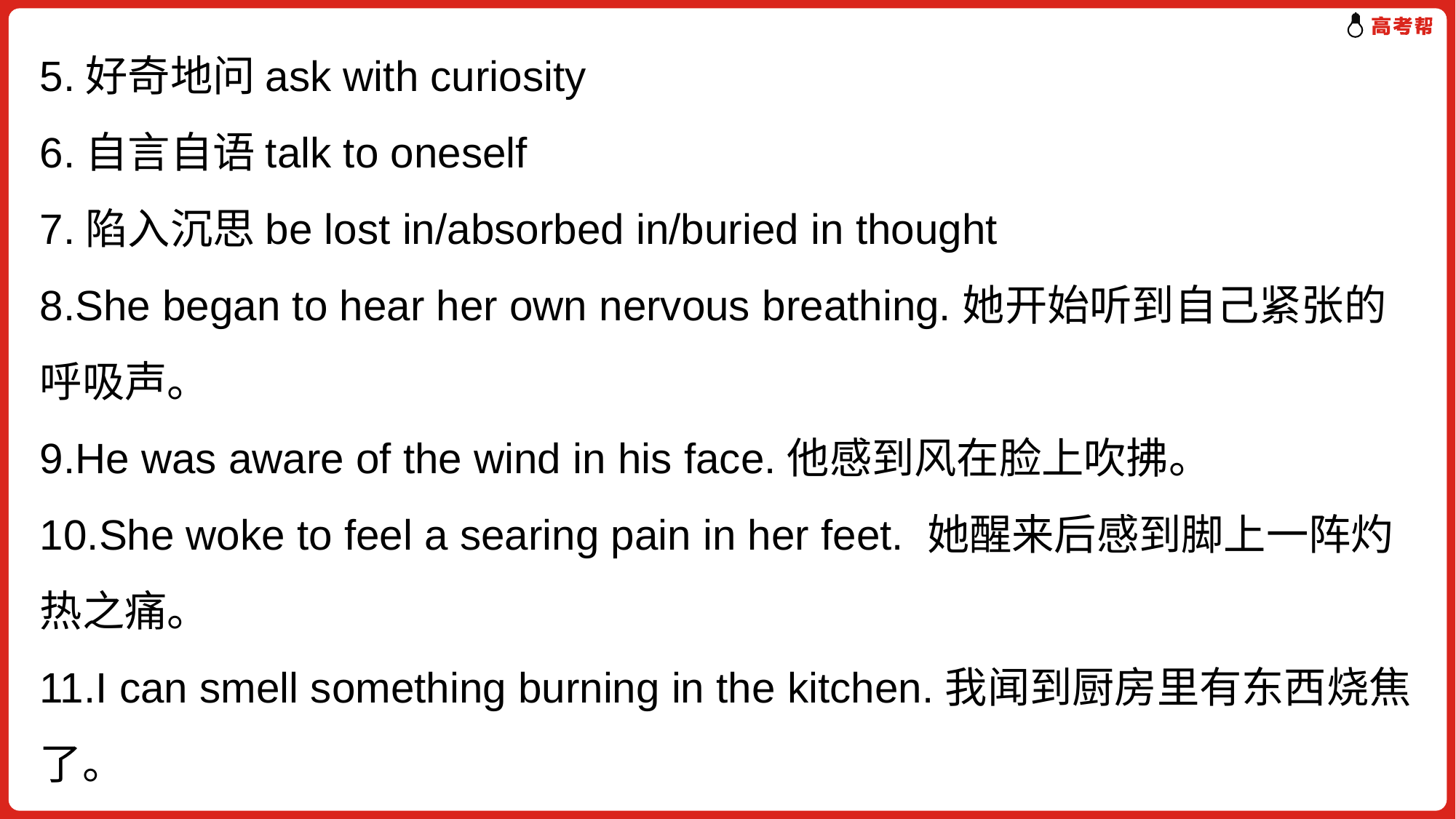

5.好奇地问ask with curiosity
6.自言自语talk to oneself
7.陷入沉思be lost in/absorbed in/buried in thought
8.She began to hear her own nervous breathing.她开始听到自己紧张的呼吸声。
9.He was aware of the wind in his face.他感到风在脸上吹拂。
10.She woke to feel a searing pain in her feet. 她醒来后感到脚上一阵灼热之痛。
11.I can smell something burning in the kitchen.我闻到厨房里有东西烧焦了。